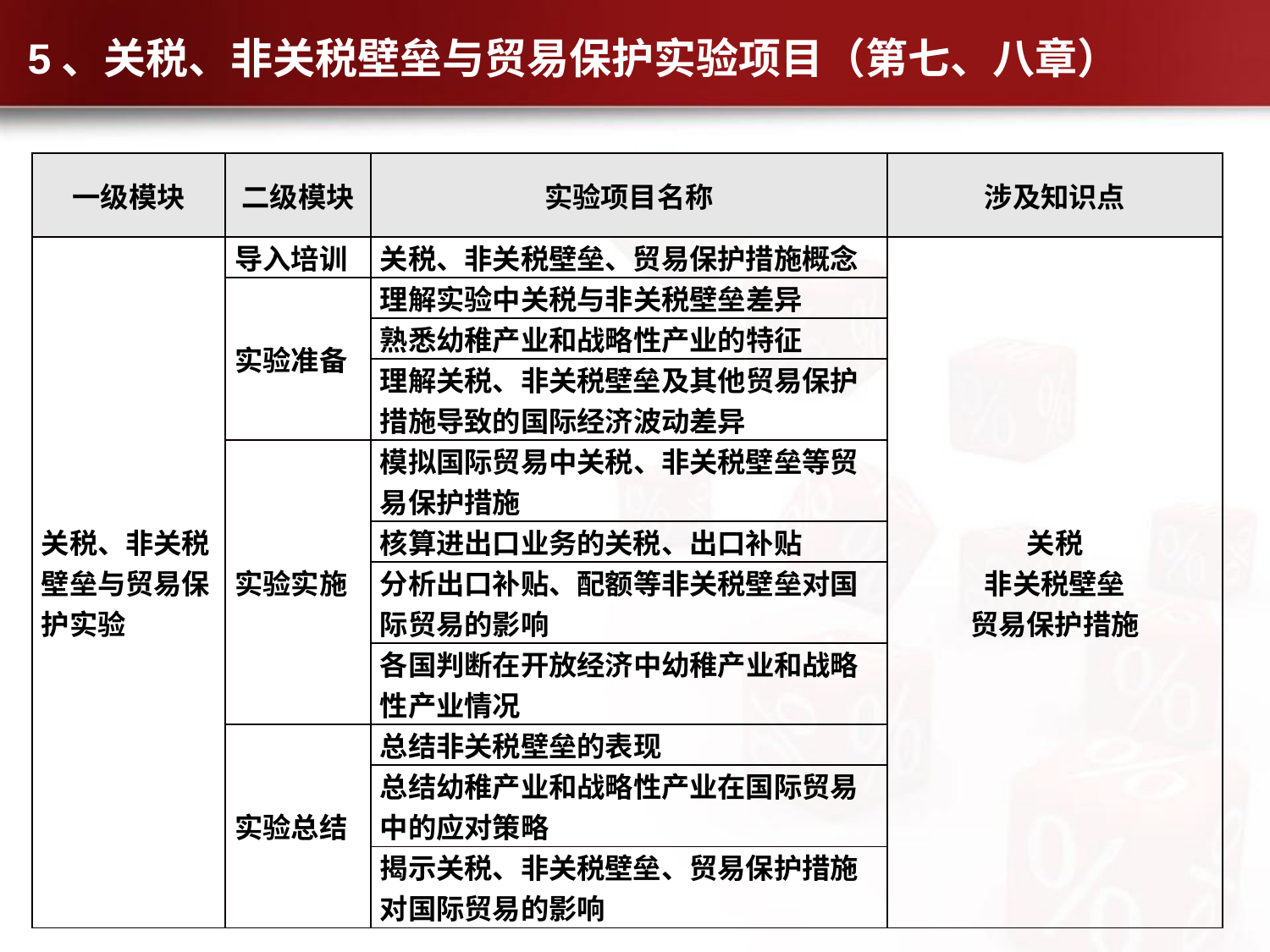

# 5、关税、非关税壁垒与贸易保护实验项目（第七、八章）
| 一级模块 | 二级模块 | 实验项目名称 | 涉及知识点 |
| --- | --- | --- | --- |
| 关税、非关税壁垒与贸易保护实验 | 导入培训 | 关税、非关税壁垒、贸易保护措施概念 | 关税 非关税壁垒 贸易保护措施 |
|  | 实验准备 | 理解实验中关税与非关税壁垒差异 |  |
|  |  | 熟悉幼稚产业和战略性产业的特征 |  |
|  |  | 理解关税、非关税壁垒及其他贸易保护措施导致的国际经济波动差异 |  |
|  | 实验实施 | 模拟国际贸易中关税、非关税壁垒等贸易保护措施 |  |
|  |  | 核算进出口业务的关税、出口补贴 |  |
|  |  | 分析出口补贴、配额等非关税壁垒对国际贸易的影响 |  |
|  |  | 各国判断在开放经济中幼稚产业和战略性产业情况 |  |
|  | 实验总结 | 总结非关税壁垒的表现 |  |
|  |  | 总结幼稚产业和战略性产业在国际贸易中的应对策略 |  |
|  |  | 揭示关税、非关税壁垒、贸易保护措施对国际贸易的影响 |  |